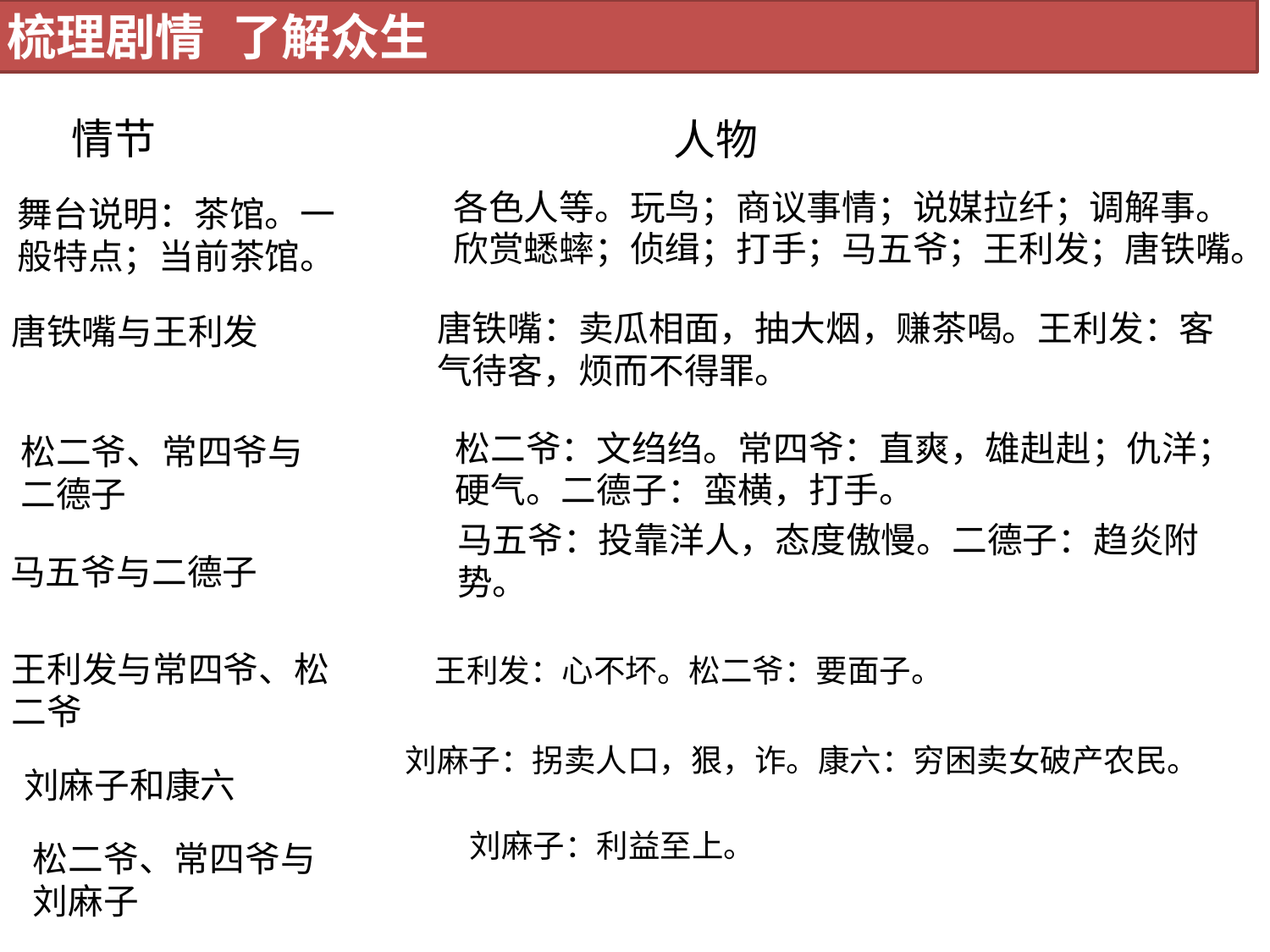

梳理剧情  了解众生
   情节
人物
各色人等。玩鸟；商议事情；说媒拉纤；调解事。欣赏蟋蟀；侦缉；打手；马五爷；王利发；唐铁嘴。
舞台说明：茶馆。一般特点；当前茶馆。
唐铁嘴：卖瓜相面，抽大烟，赚茶喝。王利发：客气待客，烦而不得罪。
唐铁嘴与王利发
松二爷：文绉绉。常四爷：直爽，雄赳赳；仇洋；硬气。二德子：蛮横，打手。
松二爷、常四爷与二德子
马五爷：投靠洋人，态度傲慢。二德子：趋炎附势。
马五爷与二德子
王利发与常四爷、松二爷
王利发：心不坏。松二爷：要面子。
刘麻子：拐卖人口，狠，诈。康六：穷困卖女破产农民。
刘麻子和康六
刘麻子：利益至上。
松二爷、常四爷与刘麻子